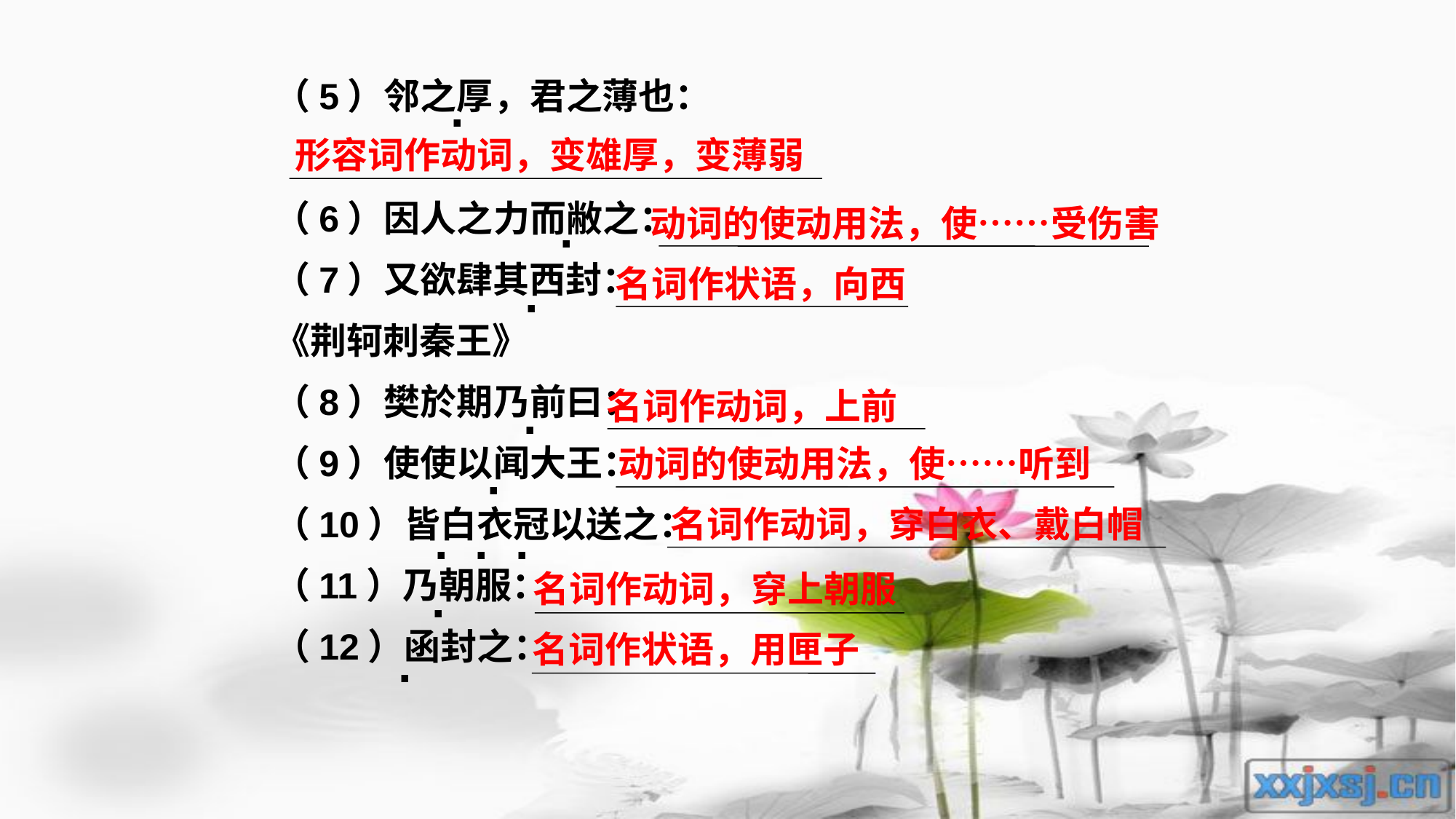

（5）邻之厚，君之薄也：

（6）因人之力而敝之：
（7）又欲肆其西封：
《荆轲刺秦王》
（8）樊於期乃前曰：
（9）使使以闻大王：
（10）皆白衣冠以送之：
（11）乃朝服：
（12）函封之：
.
形容词作动词，变雄厚，变薄弱

.
动词的使动用法，使……受伤害

名词作状语，向西
.

名词作动词，上前
.

动词的使动用法，使……听到
.

名词作动词，穿白衣、戴白帽
.  .  .

名词作动词，穿上朝服
.

名词作状语，用匣子
.